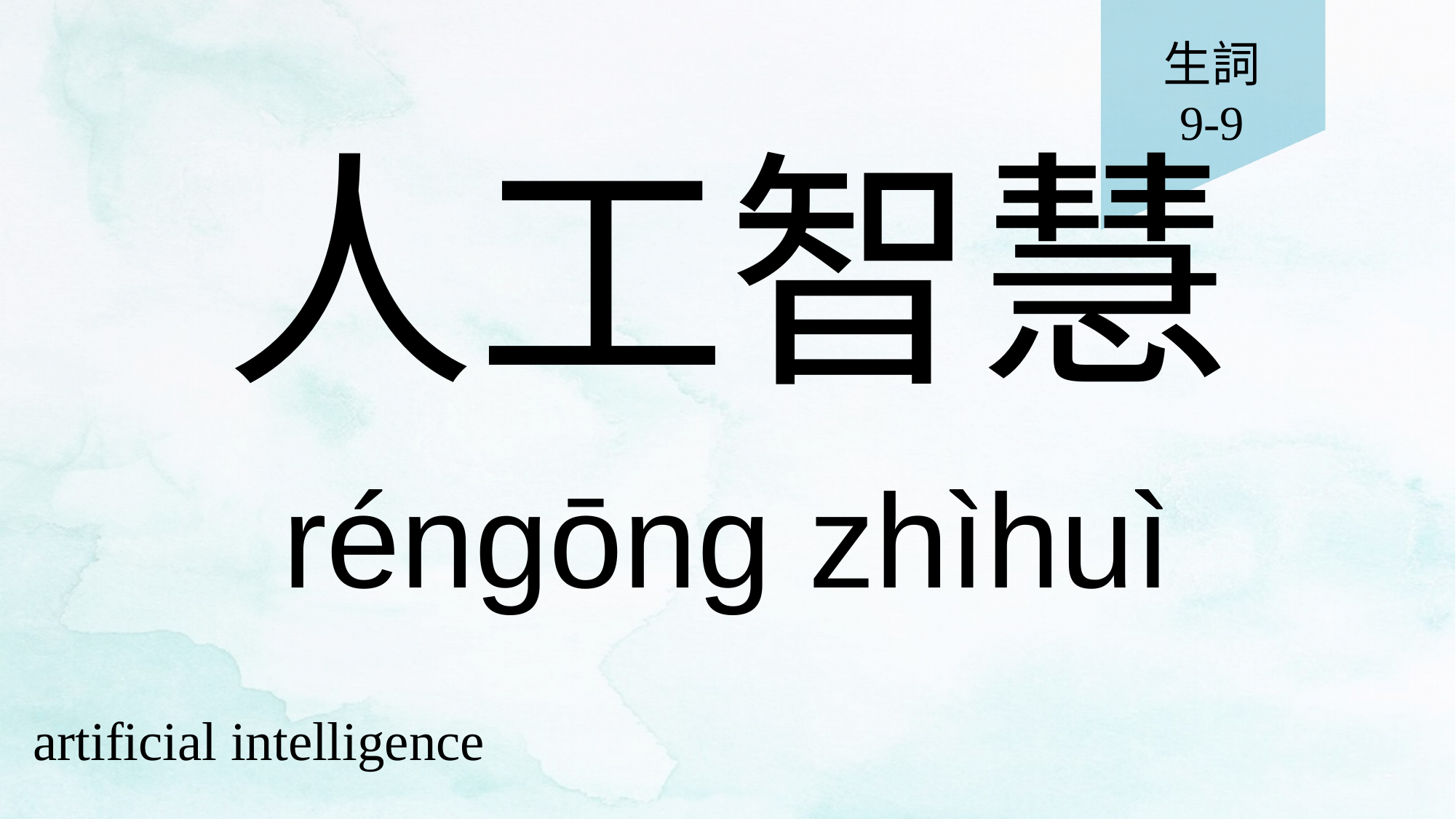

生詞
9-9
# 人工智慧
réngōng zhìhuì
artificial intelligence